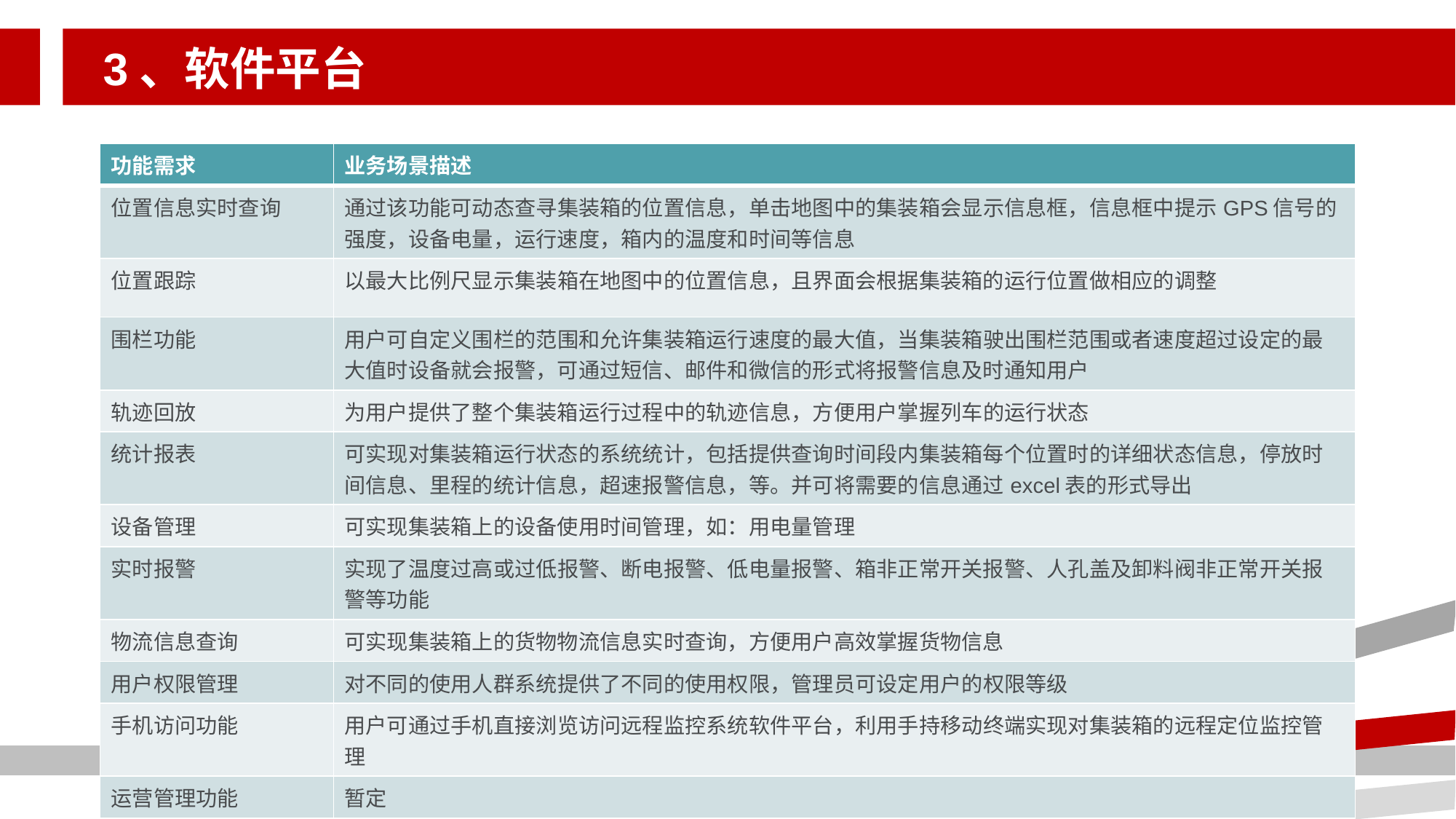

# 3、软件平台
| 功能需求 | 业务场景描述 |
| --- | --- |
| 位置信息实时查询 | 通过该功能可动态查寻集装箱的位置信息，单击地图中的集装箱会显示信息框，信息框中提示GPS信号的强度，设备电量，运行速度，箱内的温度和时间等信息 |
| 位置跟踪 | 以最大比例尺显示集装箱在地图中的位置信息，且界面会根据集装箱的运行位置做相应的调整 |
| 围栏功能 | 用户可自定义围栏的范围和允许集装箱运行速度的最大值，当集装箱驶出围栏范围或者速度超过设定的最大值时设备就会报警，可通过短信、邮件和微信的形式将报警信息及时通知用户 |
| 轨迹回放 | 为用户提供了整个集装箱运行过程中的轨迹信息，方便用户掌握列车的运行状态 |
| 统计报表 | 可实现对集装箱运行状态的系统统计，包括提供查询时间段内集装箱每个位置时的详细状态信息，停放时间信息、里程的统计信息，超速报警信息，等。并可将需要的信息通过excel表的形式导出 |
| 设备管理 | 可实现集装箱上的设备使用时间管理，如：用电量管理 |
| 实时报警 | 实现了温度过高或过低报警、断电报警、低电量报警、箱非正常开关报警、人孔盖及卸料阀非正常开关报警等功能 |
| 物流信息查询 | 可实现集装箱上的货物物流信息实时查询，方便用户高效掌握货物信息 |
| 用户权限管理 | 对不同的使用人群系统提供了不同的使用权限，管理员可设定用户的权限等级 |
| 手机访问功能 | 用户可通过手机直接浏览访问远程监控系统软件平台，利用手持移动终端实现对集装箱的远程定位监控管理 |
| 运营管理功能 | 暂定 |
2019/8/22